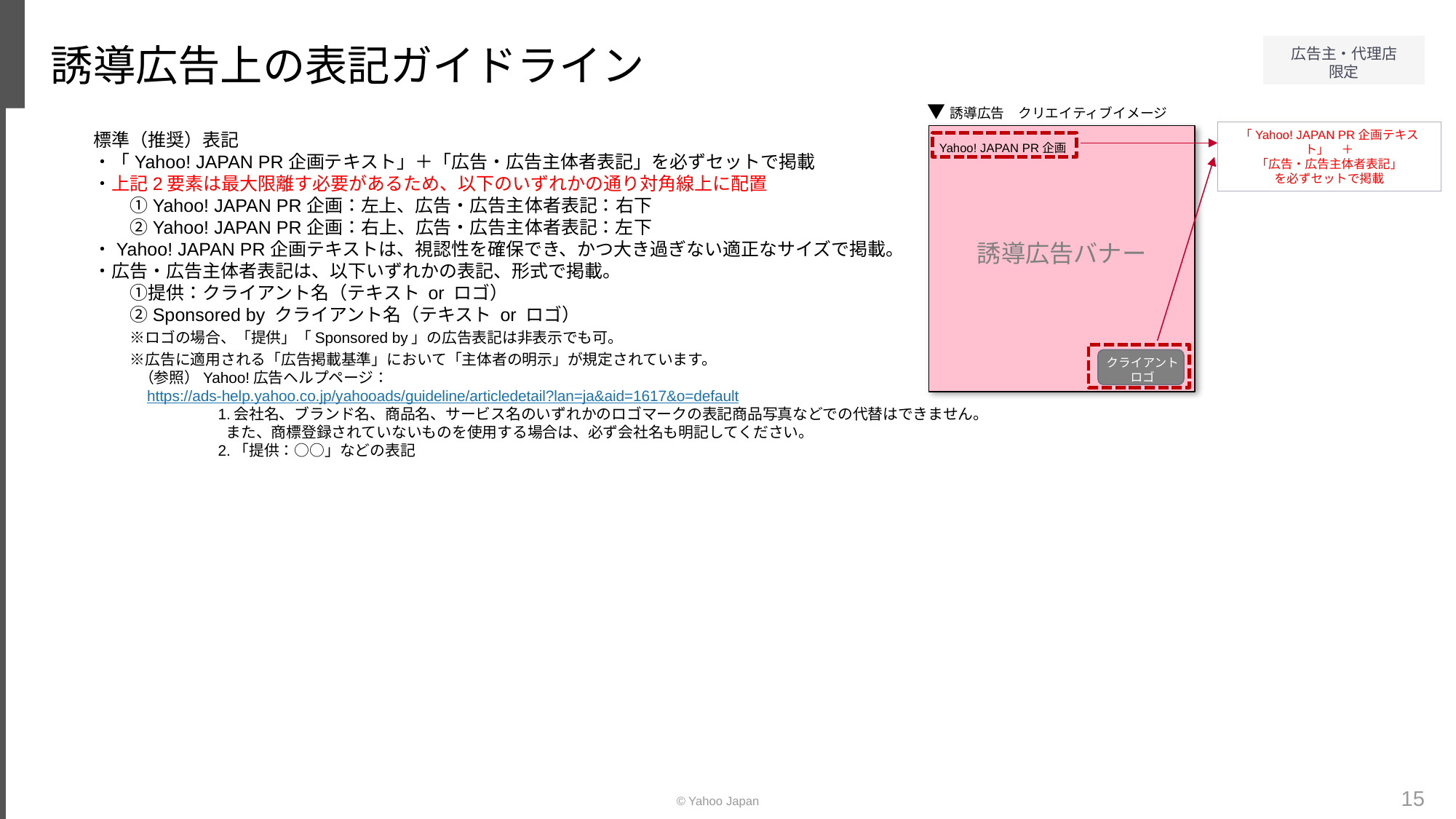

誘導広告上の表記ガイドライン
▼誘導広告　クリエイティブイメージ
「Yahoo! JAPAN PR企画テキスト」　＋
「広告・広告主体者表記」
を必ずセットで掲載
標準（推奨）表記
・「Yahoo! JAPAN PR企画テキスト」＋「広告・広告主体者表記」を必ずセットで掲載
・上記2要素は最大限離す必要があるため、以下のいずれかの通り対角線上に配置
　　①Yahoo! JAPAN PR企画：左上、広告・広告主体者表記：右下
　　②Yahoo! JAPAN PR企画：右上、広告・広告主体者表記：左下
・Yahoo! JAPAN PR企画テキストは、視認性を確保でき、かつ大き過ぎない適正なサイズで掲載。
・広告・広告主体者表記は、以下いずれかの表記、形式で掲載。
　　①提供：クライアント名（テキスト or ロゴ）
　　②Sponsored by クライアント名（テキスト or ロゴ）
　　※ロゴの場合、「提供」「Sponsored by」の広告表記は非表示でも可。
　　※広告に適用される「広告掲載基準」において「主体者の明示」が規定されています。
　　　（参照）Yahoo!広告ヘルプページ：
https://ads-help.yahoo.co.jp/yahooads/guideline/articledetail?lan=ja&aid=1617&o=default
 　　　　1.会社名、ブランド名、商品名、サービス名のいずれかのロゴマークの表記商品写真などでの代替はできません。
　　　 　　また、商標登録されていないものを使用する場合は、必ず会社名も明記してください。
 　　　　2.「提供：○○」などの表記
Yahoo! JAPAN PR企画

誘導広告バナー

クライアント
ロゴ

15